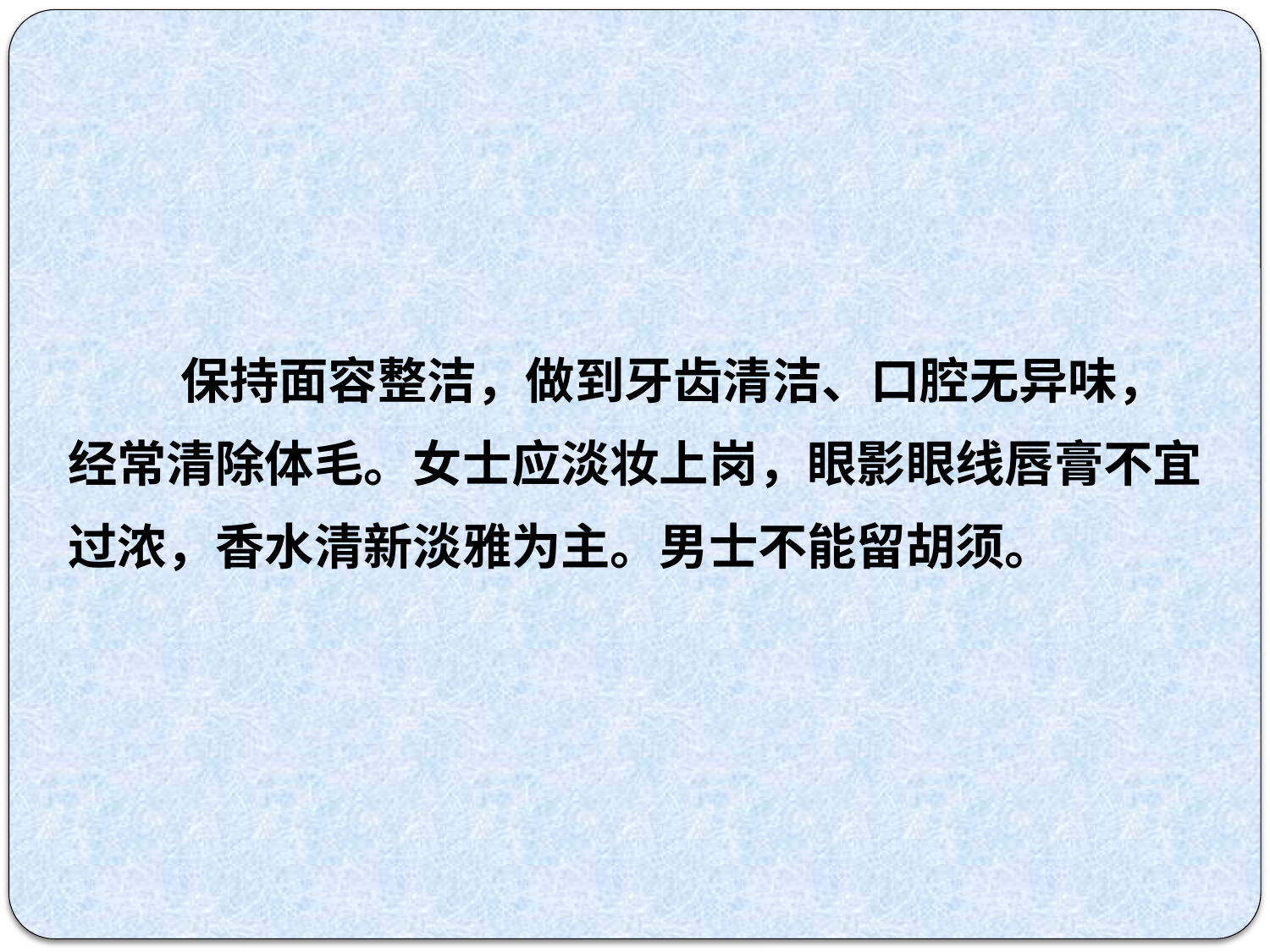

保持面容整洁，做到牙齿清洁、口腔无异味，经常清除体毛。女士应淡妆上岗，眼影眼线唇膏不宜过浓，香水清新淡雅为主。男士不能留胡须。